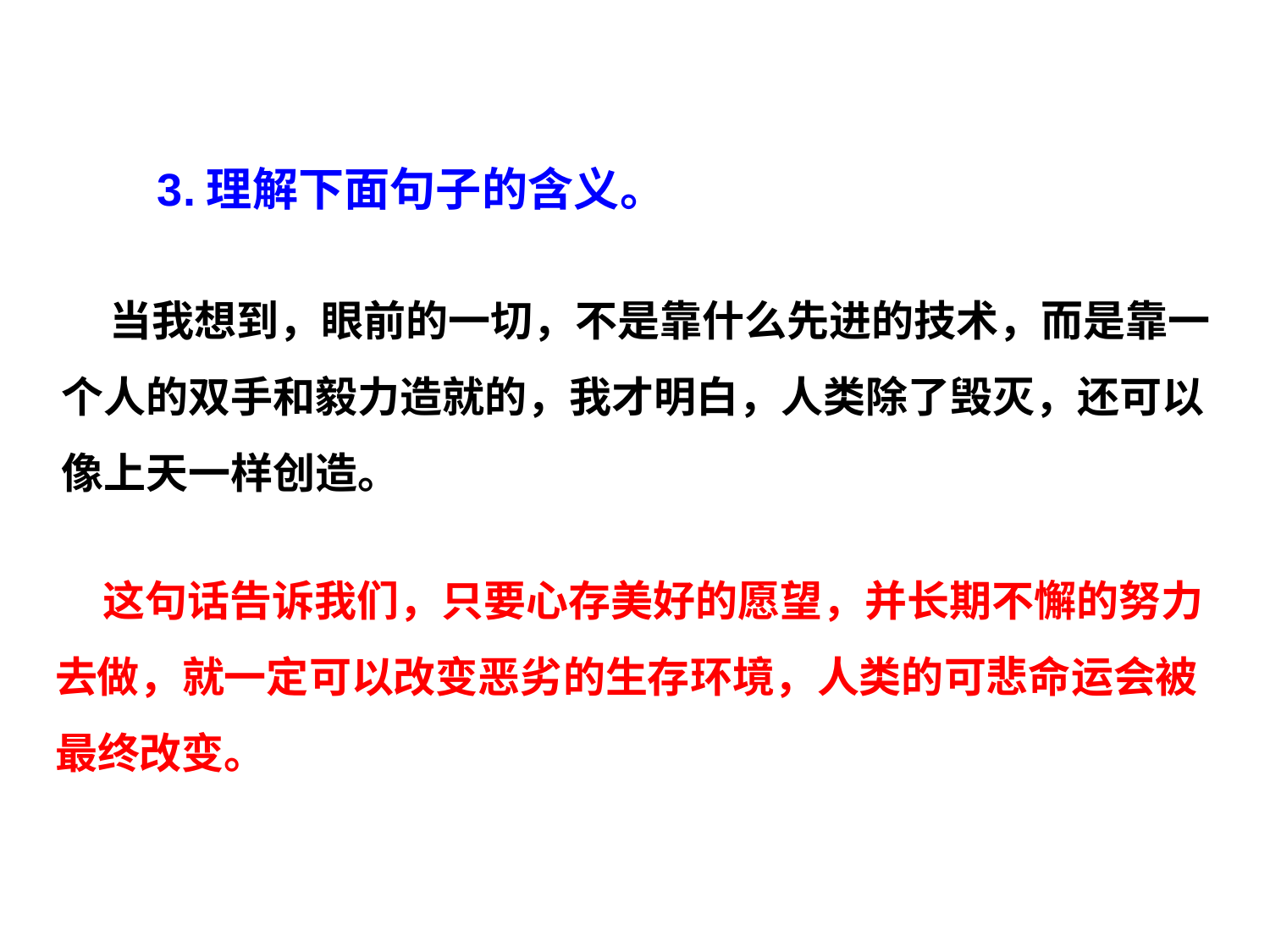

3.理解下面句子的含义。
    当我想到，眼前的一切，不是靠什么先进的技术，而是靠一个人的双手和毅力造就的，我才明白，人类除了毁灭，还可以像上天一样创造。
    这句话告诉我们，只要心存美好的愿望，并长期不懈的努力去做，就一定可以改变恶劣的生存环境，人类的可悲命运会被最终改变。